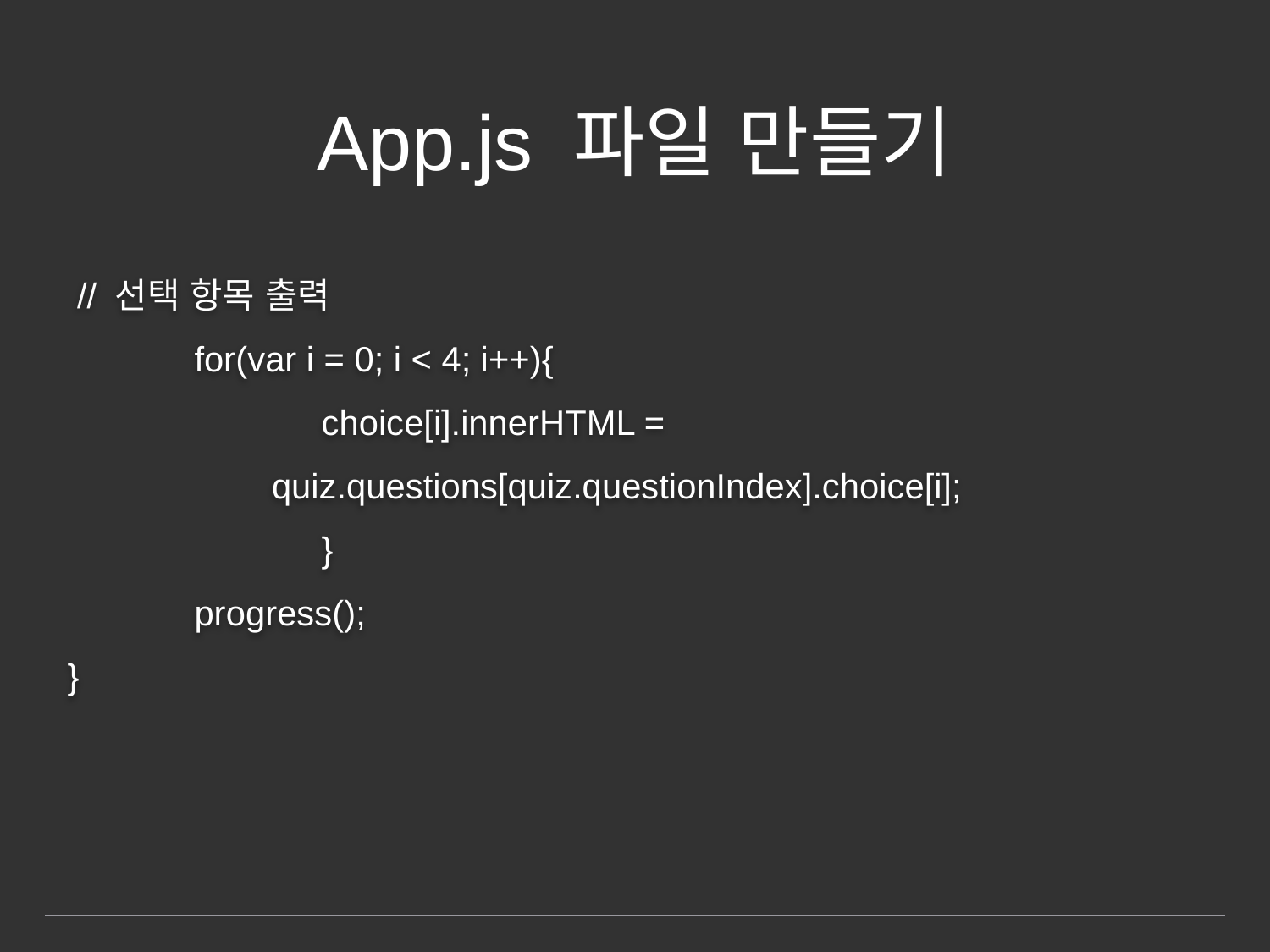

# App.js 파일 만들기
 // 선택 항목 출력
	for(var i = 0; i < 4; i++){
		choice[i].innerHTML =
                     quiz.questions[quiz.questionIndex].choice[i];
		}
	progress();
}